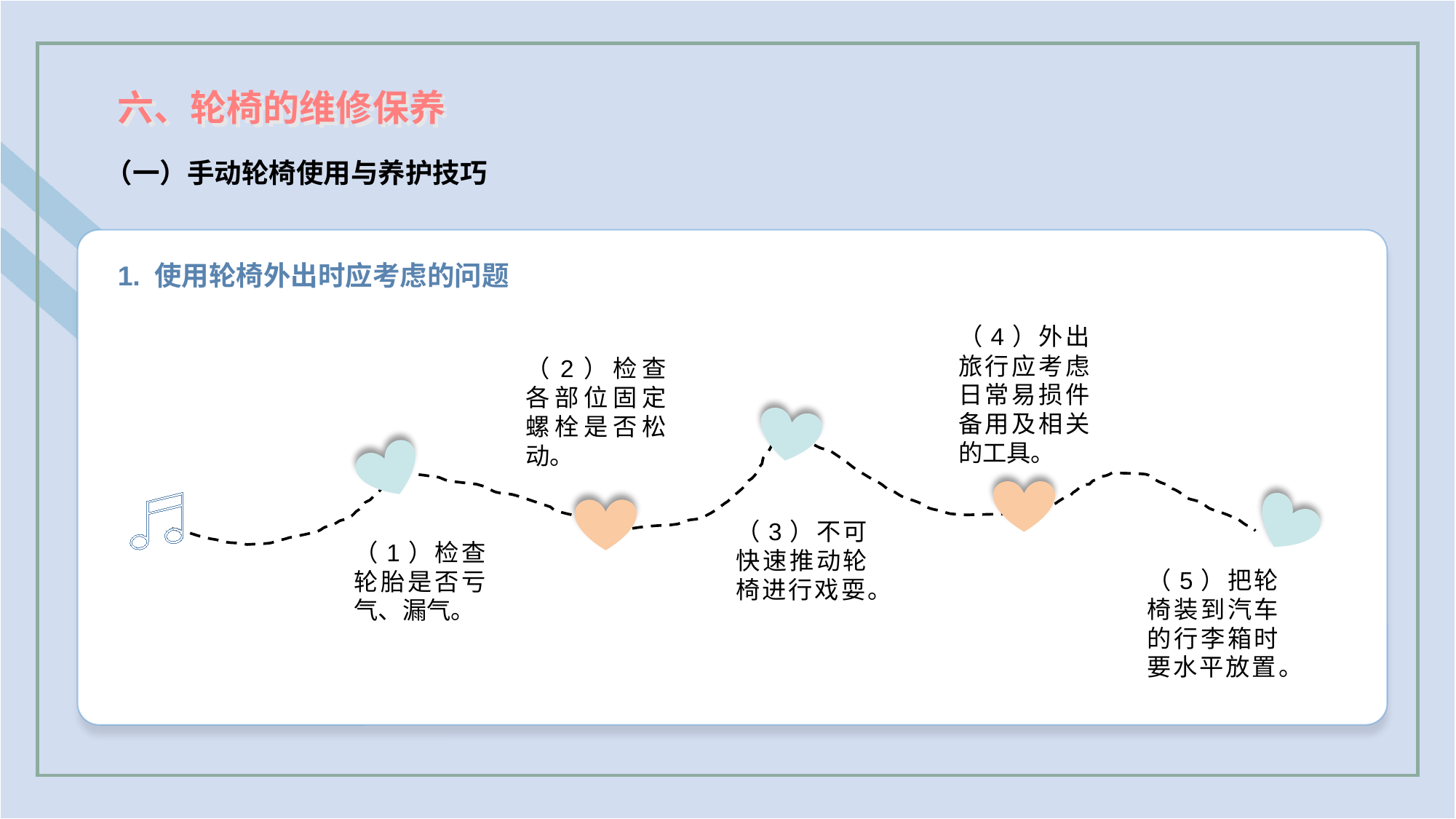

六、轮椅的维修保养
（一）手动轮椅使用与养护技巧

1. 使用轮椅外出时应考虑的问题
（4）外出旅行应考虑日常易损件备用及相关的工具。
（2）检查各部位固定螺栓是否松动。

（3）不可快速推动轮椅进行戏耍。
（1）检查轮胎是否亏气、漏气。
（5）把轮椅装到汽车的行李箱时要水平放置。